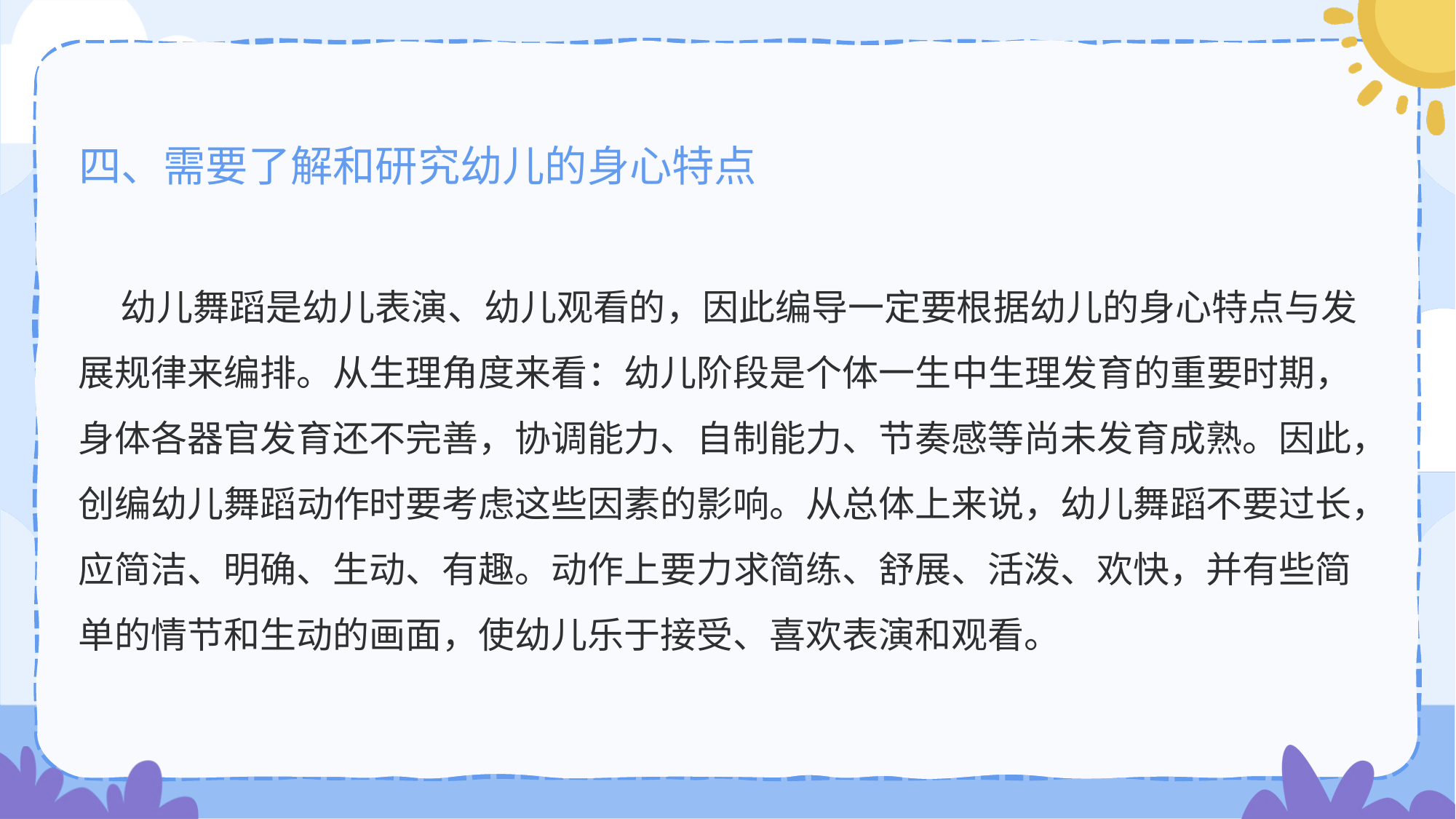

四、需要了解和研究幼儿的身心特点
    幼儿舞蹈是幼儿表演、幼儿观看的，因此编导一定要根据幼儿的身心特点与发展规律来编排。从生理角度来看：幼儿阶段是个体一生中生理发育的重要时期，身体各器官发育还不完善，协调能力、自制能力、节奏感等尚未发育成熟。因此，创编幼儿舞蹈动作时要考虑这些因素的影响。从总体上来说，幼儿舞蹈不要过长，应简洁、明确、生动、有趣。动作上要力求简练、舒展、活泼、欢快，并有些简单的情节和生动的画面，使幼儿乐于接受、喜欢表演和观看。